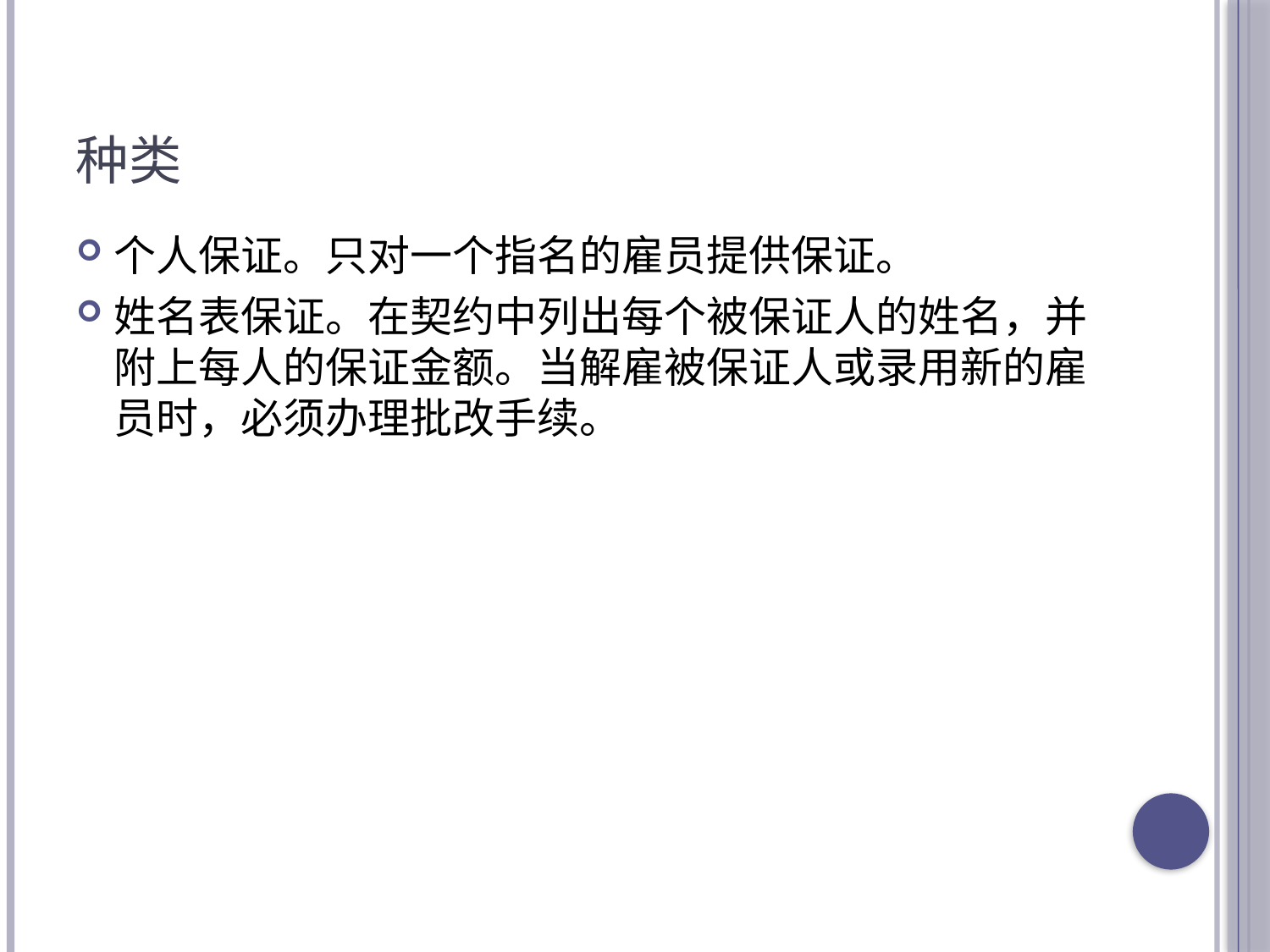

# 种类
个人保证。只对一个指名的雇员提供保证。
姓名表保证。在契约中列出每个被保证人的姓名，并附上每人的保证金额。当解雇被保证人或录用新的雇员时，必须办理批改手续。